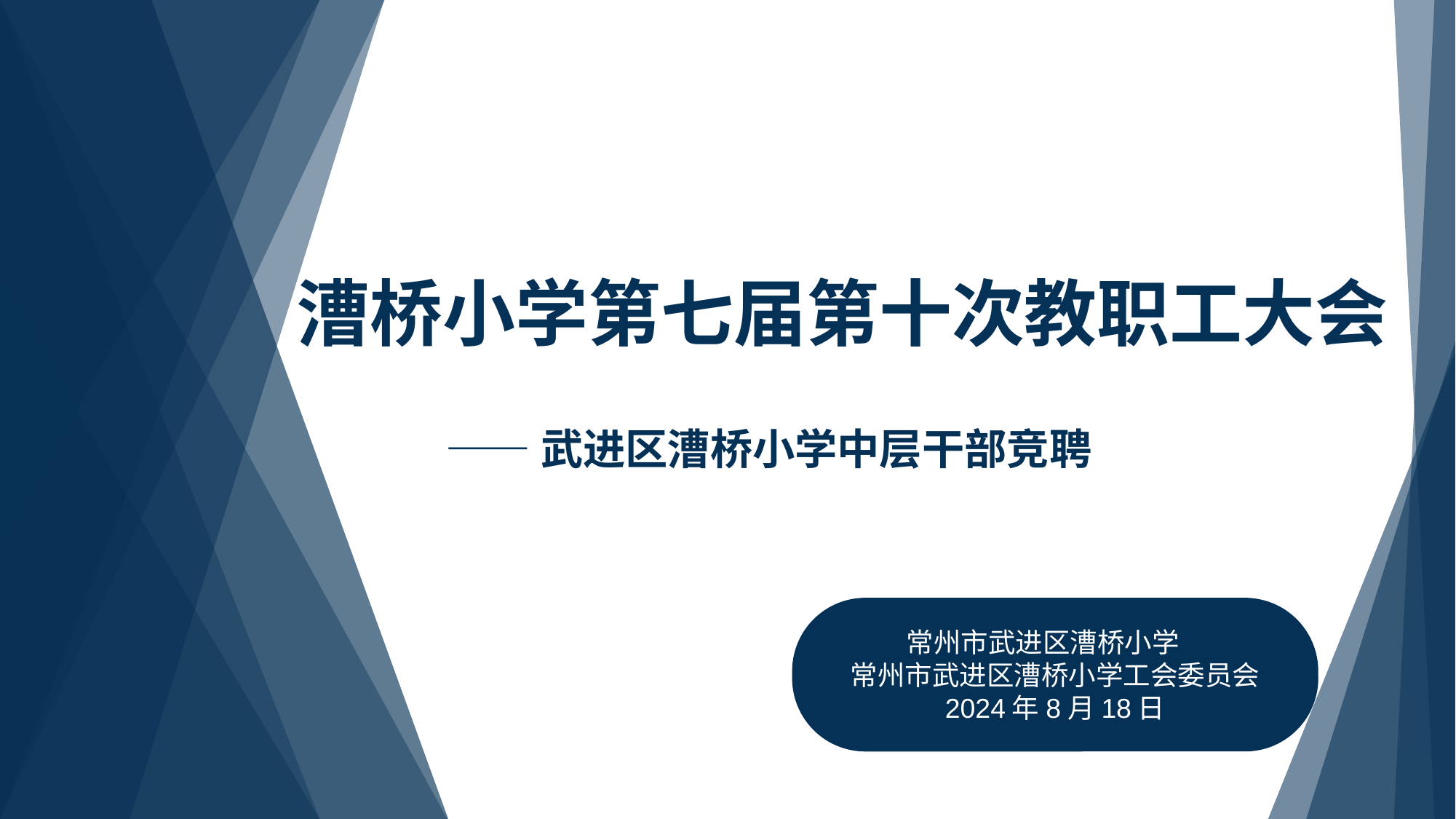

漕桥小学第七届第十次教职工大会
常州市武进区漕桥小学
常州市武进区漕桥小学工会委员会
2024年8月18日

——武进区漕桥小学中层干部竞聘